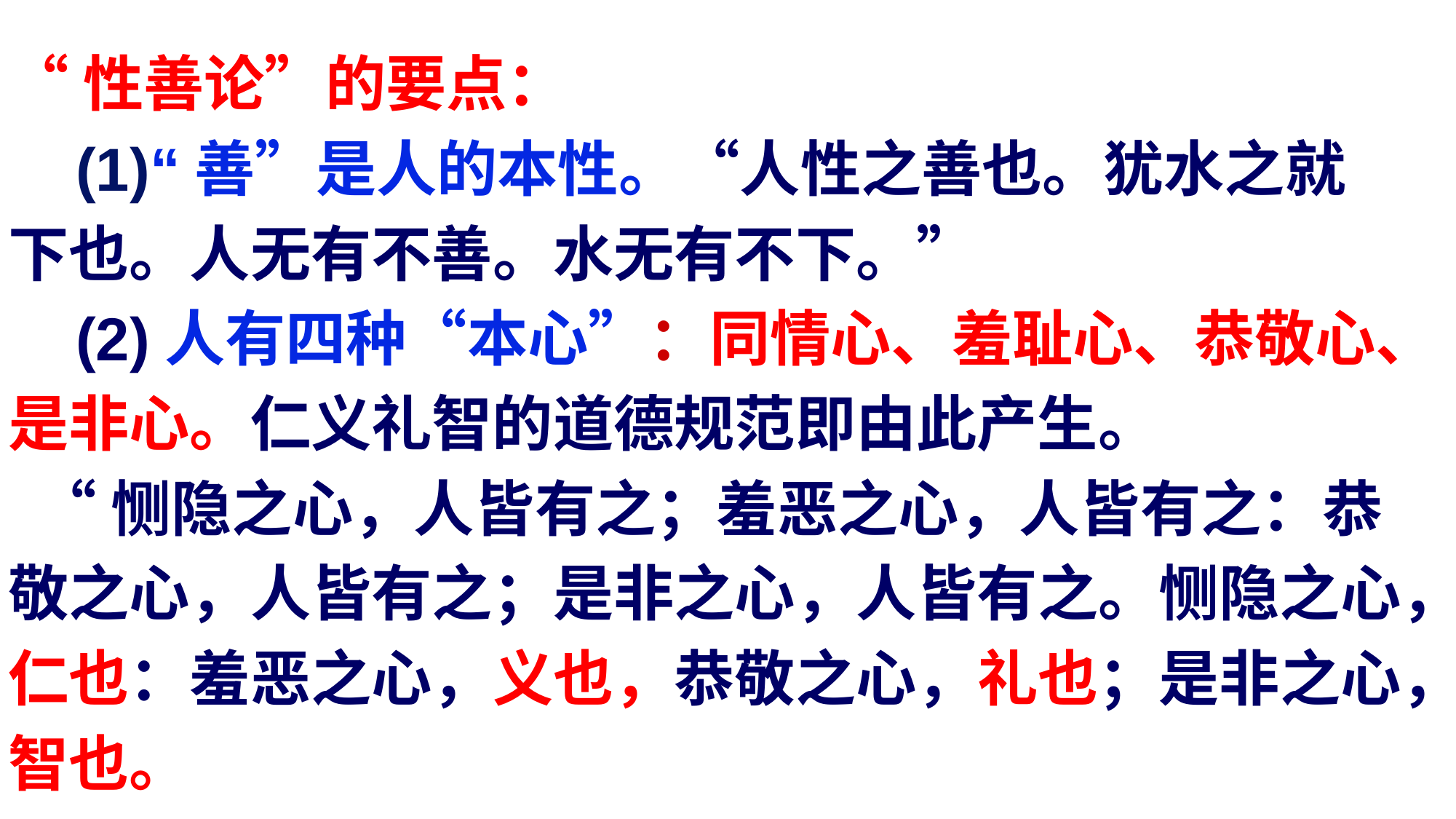

“性善论”的要点：
    (1)“善”是人的本性。“人性之善也。犹水之就
下也。人无有不善。水无有不下。”
    (2)人有四种“本心”：同情心、羞耻心、恭敬心、
是非心。仁义礼智的道德规范即由此产生。
  “恻隐之心，人皆有之；羞恶之心，人皆有之：恭敬之心，人皆有之；是非之心，人皆有之。恻隐之心，仁也：羞恶之心，义也，恭敬之心，礼也；是非之心，智也。